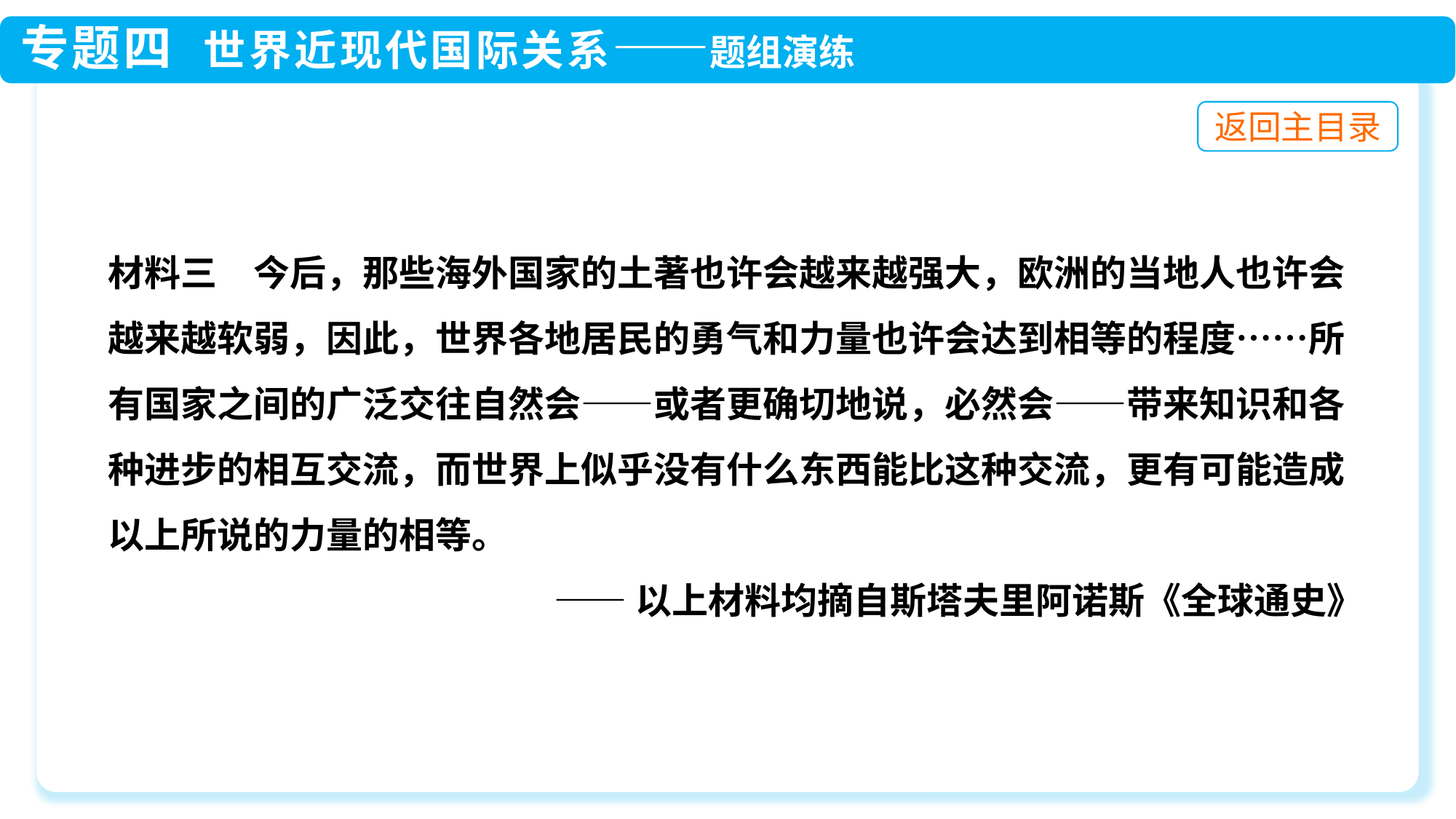

材料三　今后，那些海外国家的土著也许会越来越强大，欧洲的当地人也许会越来越软弱，因此，世界各地居民的勇气和力量也许会达到相等的程度……所有国家之间的广泛交往自然会——或者更确切地说，必然会——带来知识和各种进步的相互交流，而世界上似乎没有什么东西能比这种交流，更有可能造成以上所说的力量的相等。
——以上材料均摘自斯塔夫里阿诺斯《全球通史》